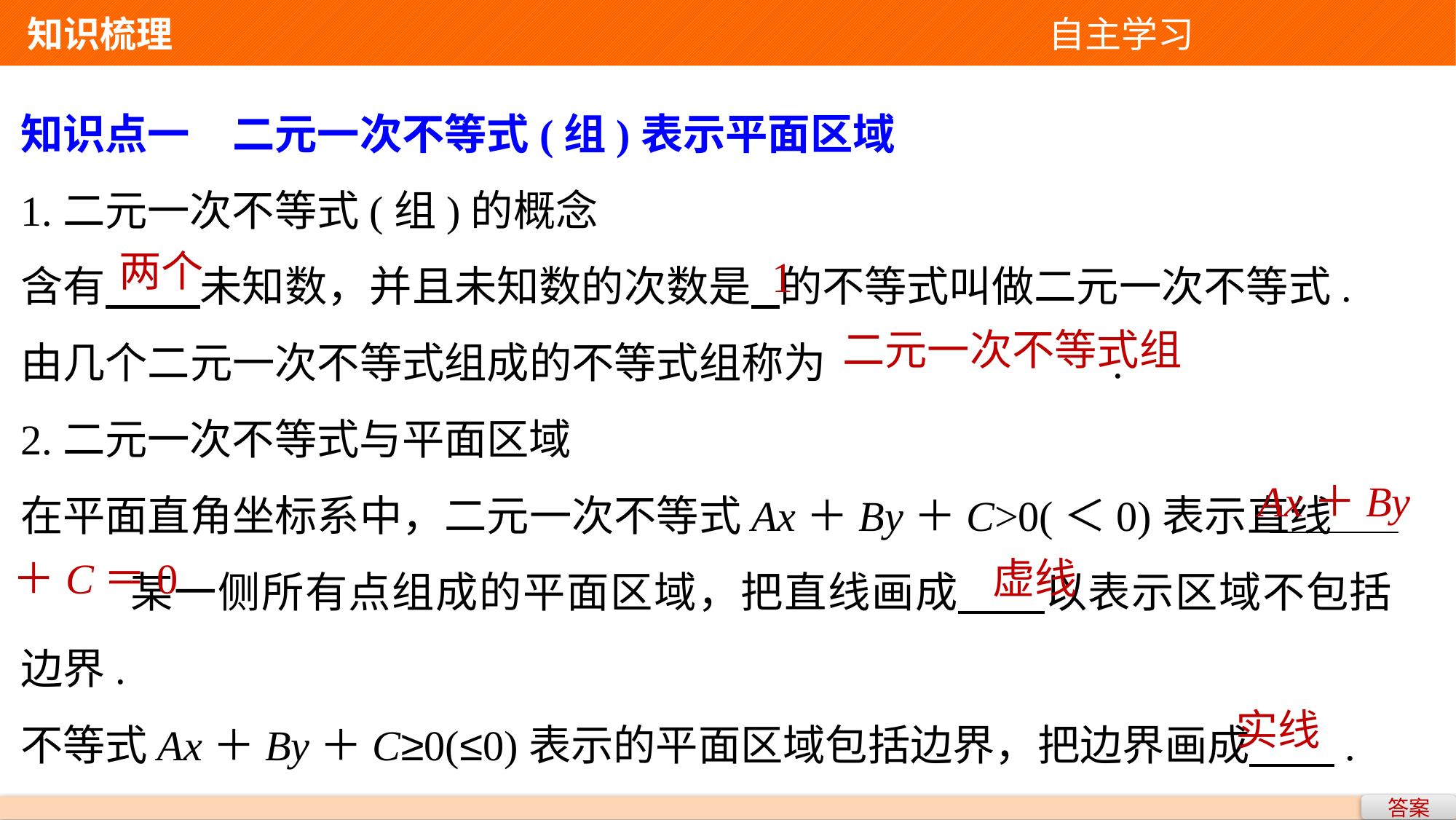

知识梳理                                                                                                           自主学习
知识点一　二元一次不等式(组)表示平面区域
1.二元一次不等式(组)的概念
含有          未知数，并且未知数的次数是   的不等式叫做二元一次不等式.
由几个二元一次不等式组成的不等式组称为			.
2.二元一次不等式与平面区域
在平面直角坐标系中，二元一次不等式Ax＋By＋C>0(＜0)表示直线
	某一侧所有点组成的平面区域，把直线画成        以表示区域不包括边界.
不等式Ax＋By＋C≥0(≤0)表示的平面区域包括边界，把边界画成         .
两个
1
二元一次不等式组
Ax＋By
＋C＝0
虚线
实线
答案